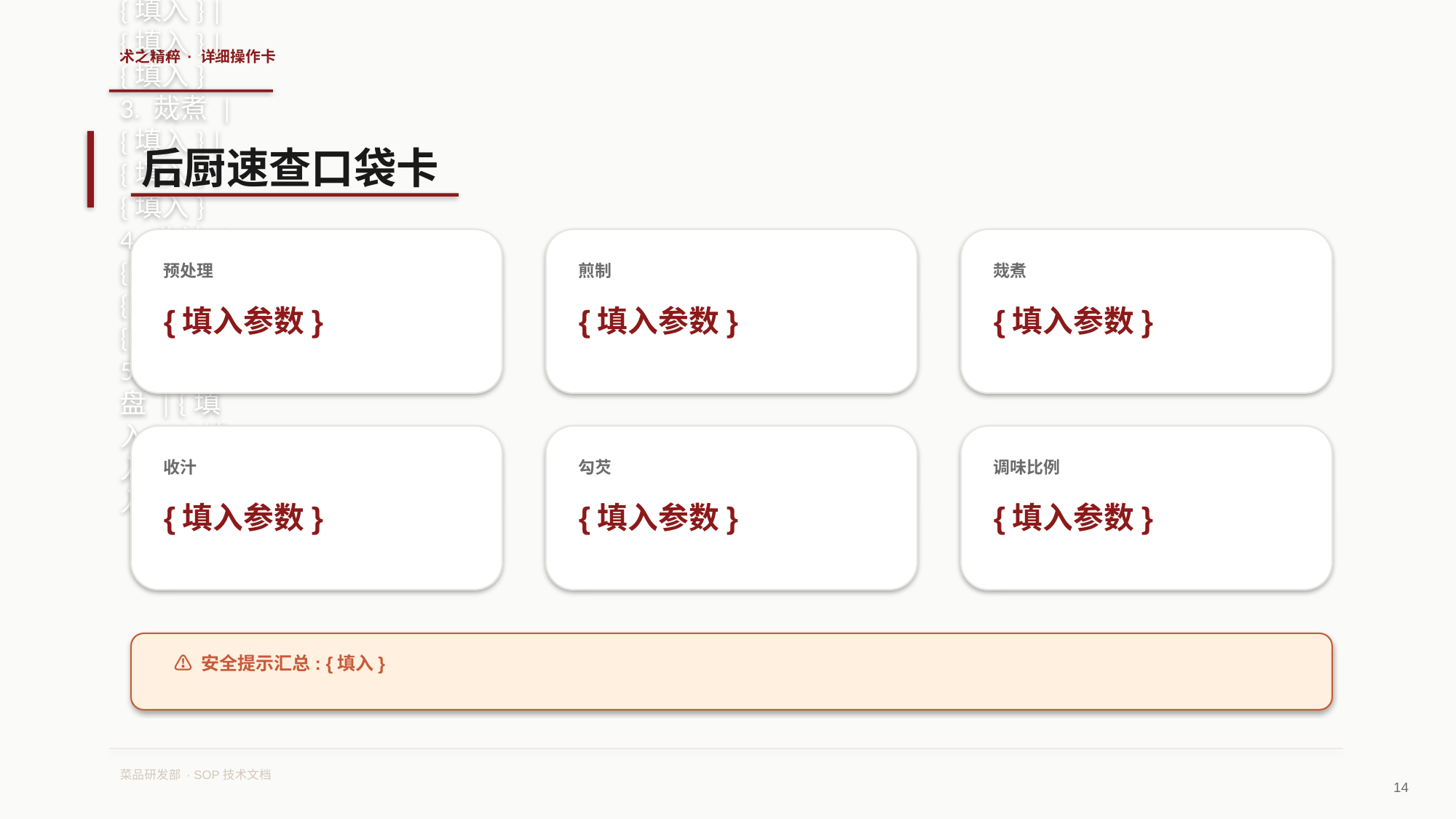

术之精粹 · 详细操作卡
步骤 | 操作要点 | 关键参数 | ⚠ 安全/质量
1. 选料 | {填入} | {填入} | {填入}
2. 煎制 | {填入} | {填入} | {填入}
3. 烖煮 | {填入} | {填入} | {填入}
4. 收汁 | {填入} | {填入} | {填入}
5. 勾芡装盘 | {填入} | {填入} | {填入}
后厨速查口袋卡

预处理
煎制
烖煮
{填入参数}
{填入参数}
{填入参数}

收汁
勾芡
调味比例
{填入参数}
{填入参数}
{填入参数}

⚠ 安全提示汇总: {填入}

菜品研发部 · SOP技术文档
14